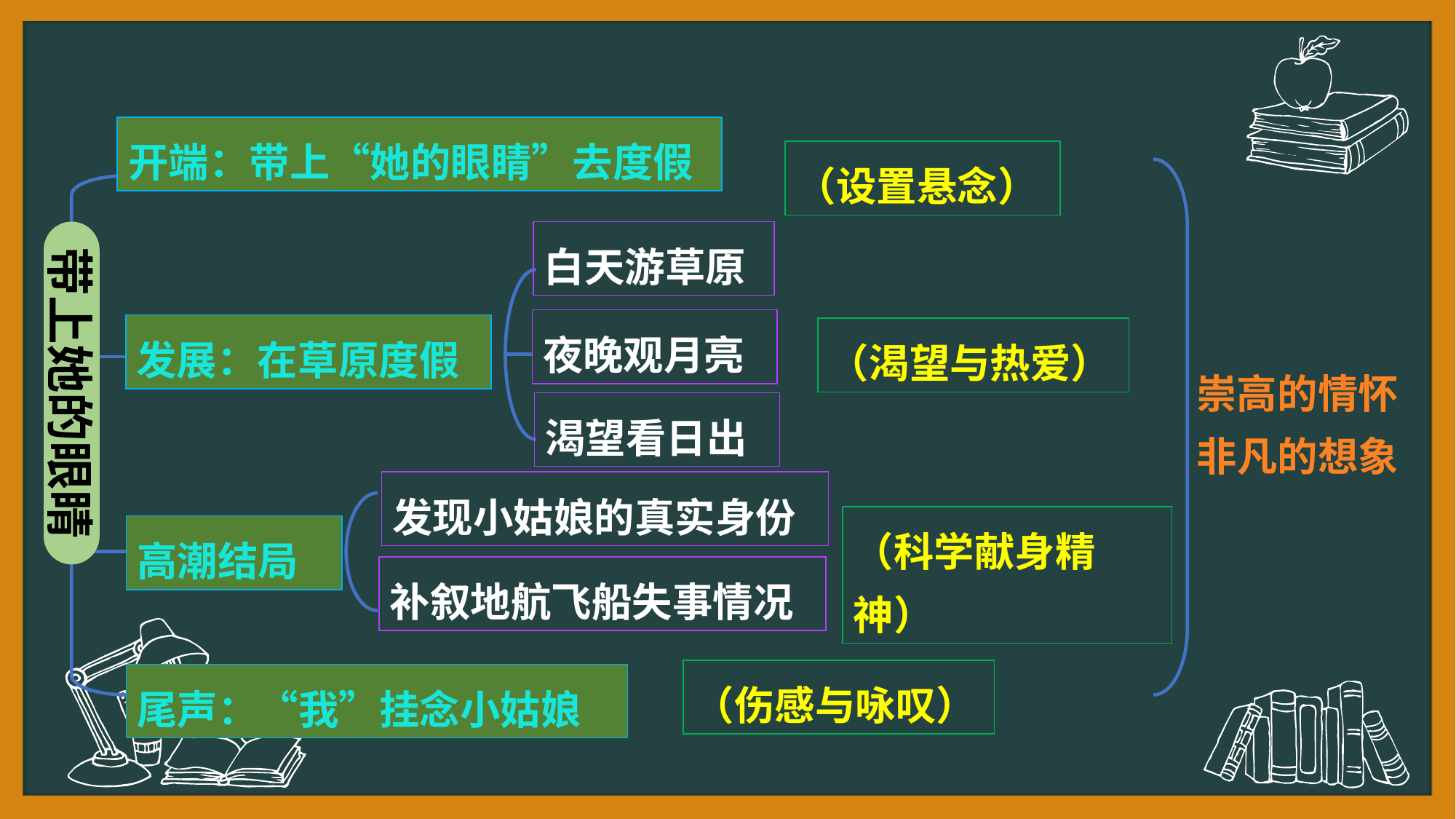

开端：带上“她的眼睛”去度假
（设置悬念）

白天游草原
带上她的眼睛

夜晚观月亮
发展：在草原度假
（渴望与热爱）
崇高的情怀非凡的想象
渴望看日出
发现小姑娘的真实身份

（科学献身精神）
高潮结局
补叙地航飞船失事情况
（伤感与咏叹）
尾声：“我”挂念小姑娘